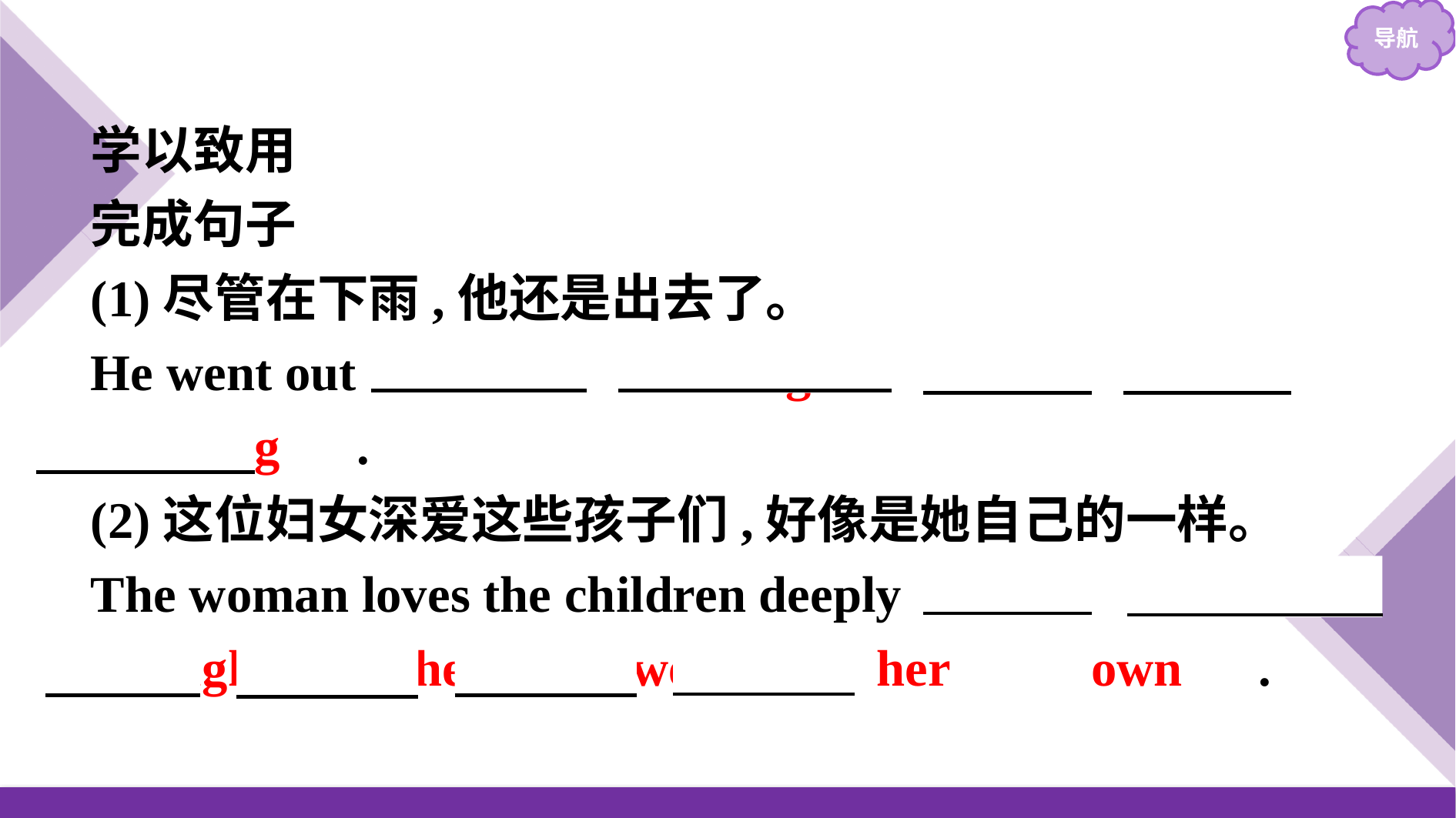

学以致用
完成句子
(1)尽管在下雨,他还是出去了。
He went out 　even　 　though/if　 　it　 　was　 　raining　.
(2)这位妇女深爱这些孩子们,好像是她自己的一样。
The woman loves the children deeply 　as　 　if/though　 　they　 　were　 　her　 　own　.